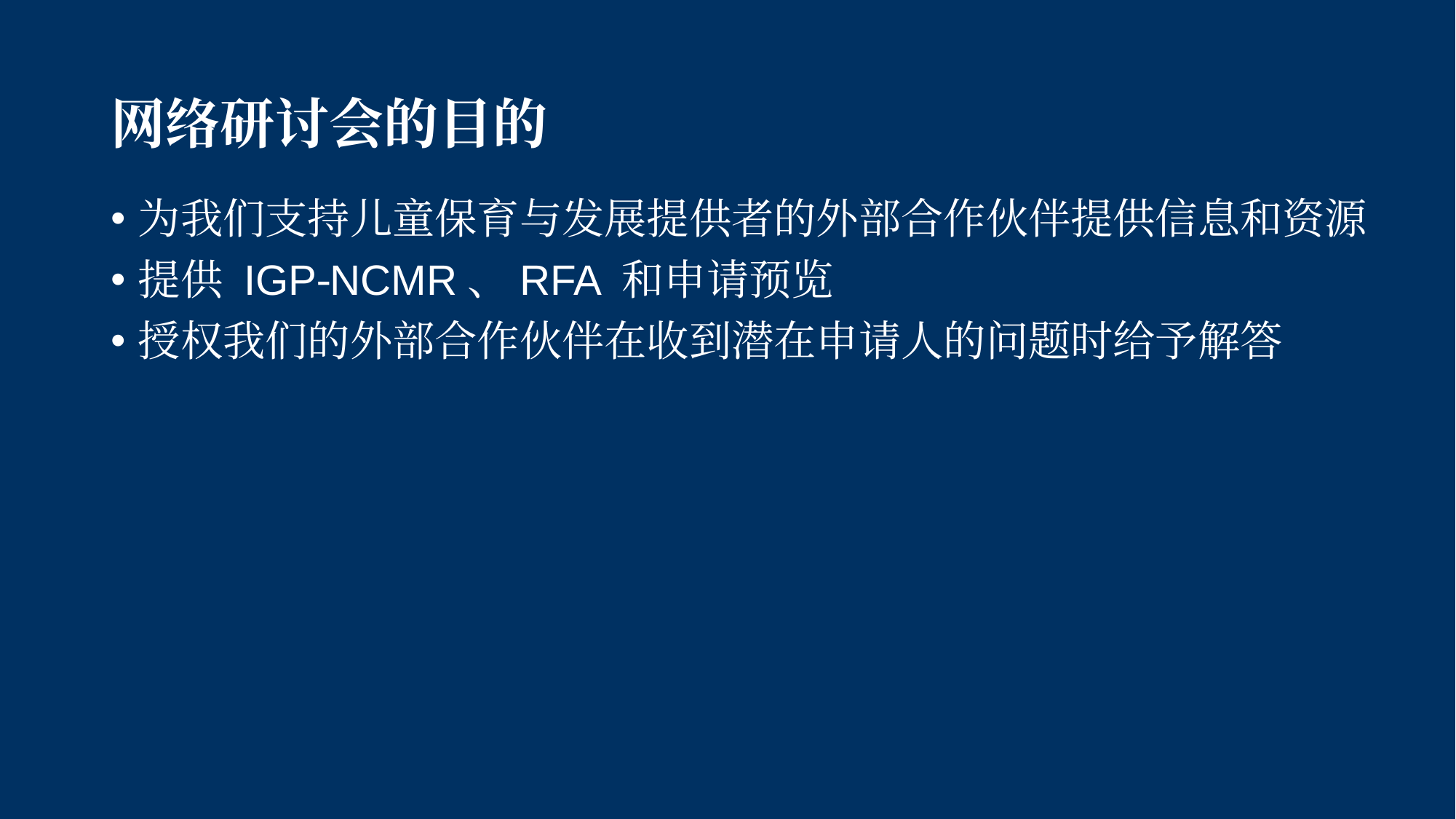

# 网络研讨会的目的
为我们支持儿童保育与发展提供者的外部合作伙伴提供信息和资源
提供 IGP-NCMR、RFA 和申请预览
授权我们的外部合作伙伴在收到潜在申请人的问题时给予解答